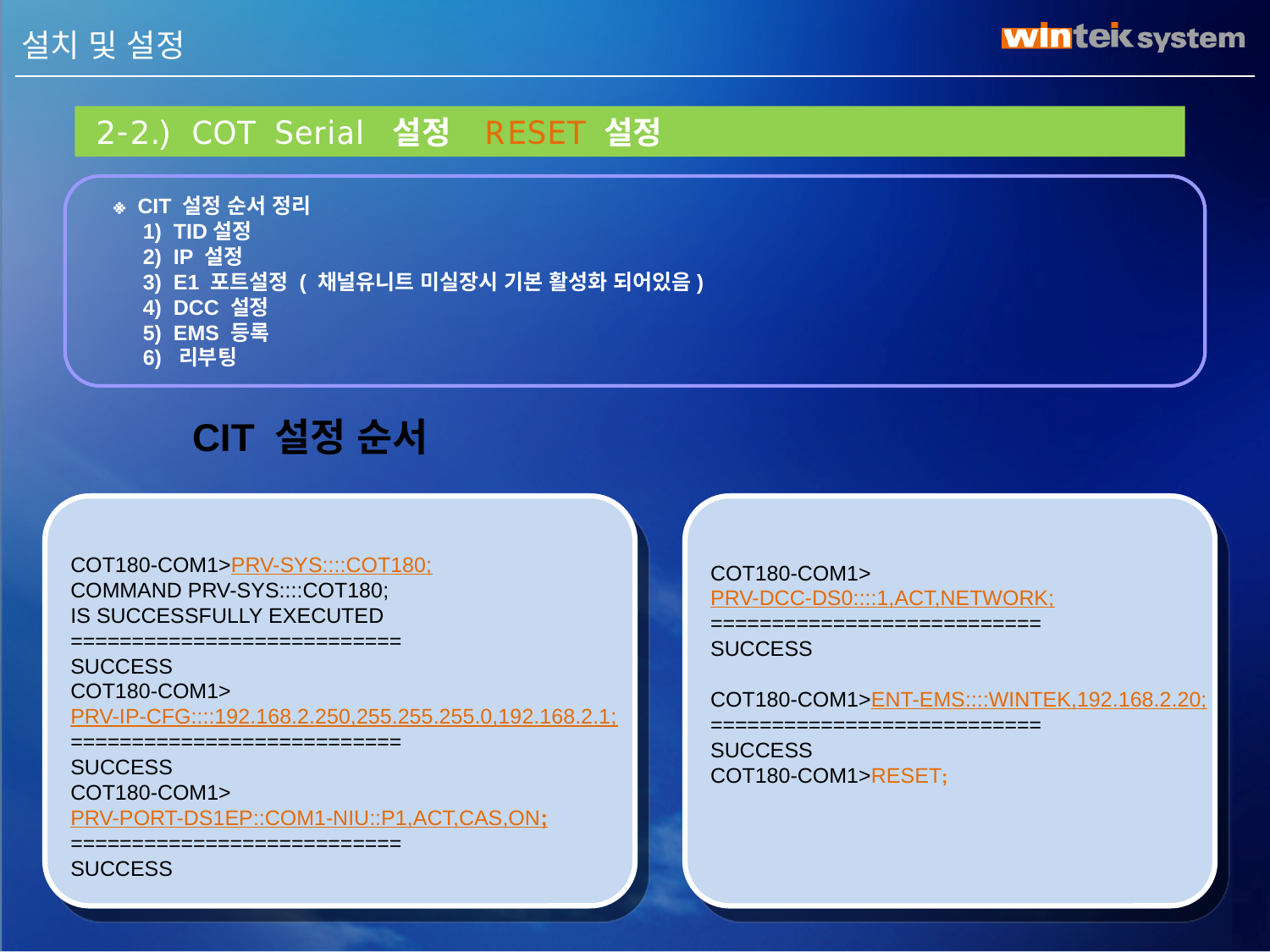

III .    설치 및 설정
 2-2.)  COT  Serial  설정   RESET 설정

 ※  CIT 설정 순서 정리
      1)  TID설정
      2)  IP 설정
      3)  E1 포트설정 ( 채널유니트 미실장시 기본 활성화 되어있음)
      4)  DCC 설정
      5)  EMS 등록
      6)  리부팅
CIT 설정 순서

COT180-COM1>PRV-SYS::::COT180;
COMMAND PRV-SYS::::COT180;
IS SUCCESSFULLY EXECUTED
===========================
SUCCESS
COT180-COM1>
PRV-IP-CFG::::192.168.2.250,255.255.255.0,192.168.2.1;
===========================
SUCCESS
COT180-COM1>
PRV-PORT-DS1EP::COM1-NIU::P1,ACT,CAS,ON;
===========================
SUCCESS

COT180-COM1>
PRV-DCC-DS0::::1,ACT,NETWORK;
===========================
SUCCESS

COT180-COM1>ENT-EMS::::WINTEK,192.168.2.20;
===========================
SUCCESS
COT180-COM1>RESET;